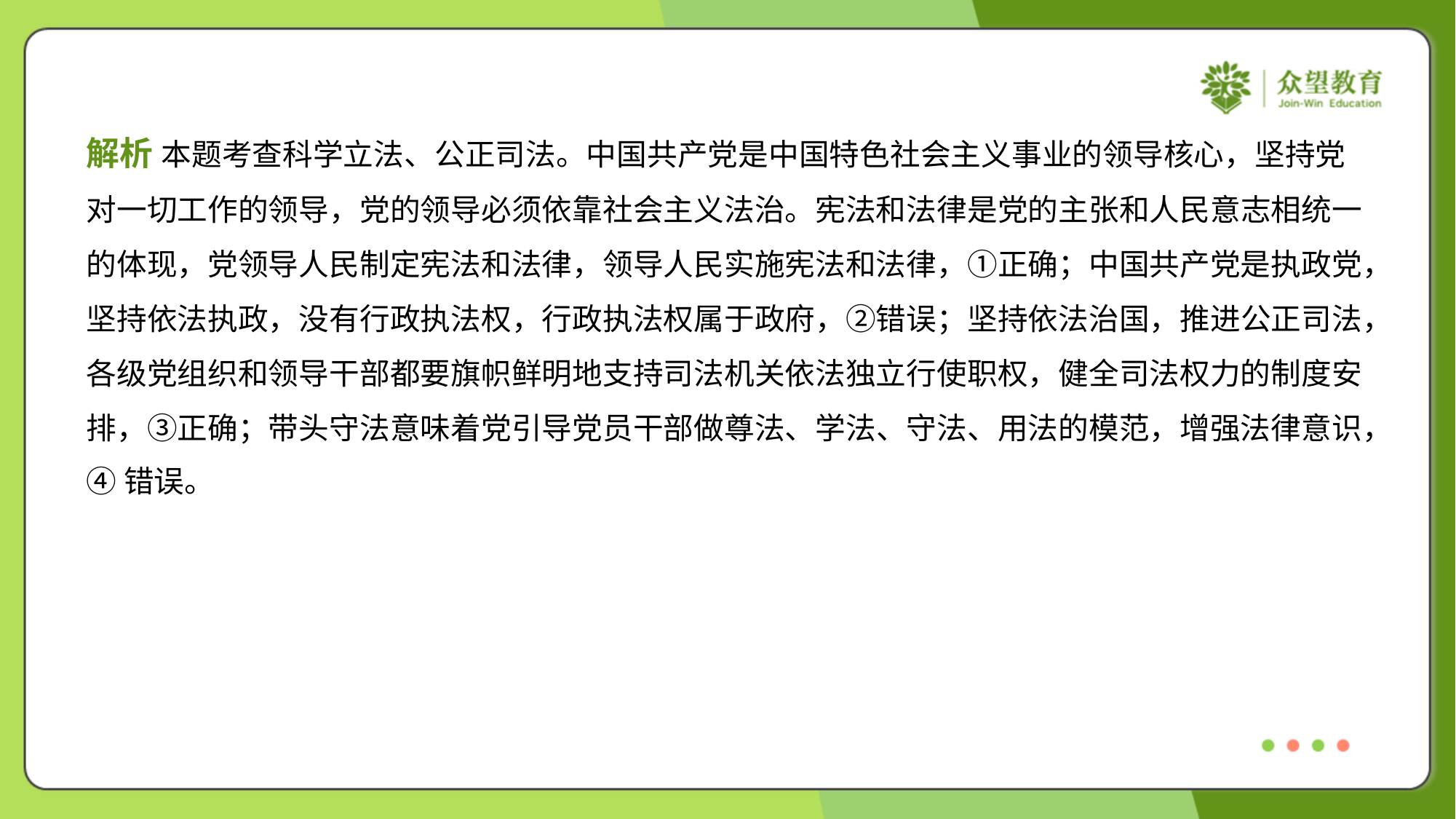

解析 本题考查科学立法、公正司法。中国共产党是中国特色社会主义事业的领导核心，坚持党
对一切工作的领导，党的领导必须依靠社会主义法治。宪法和法律是党的主张和人民意志相统一
的体现，党领导人民制定宪法和法律，领导人民实施宪法和法律，①正确；中国共产党是执政党，
坚持依法执政，没有行政执法权，行政执法权属于政府，②错误；坚持依法治国，推进公正司法，
各级党组织和领导干部都要旗帜鲜明地支持司法机关依法独立行使职权，健全司法权力的制度安
排，③正确；带头守法意味着党引导党员干部做尊法、学法、守法、用法的模范，增强法律意识，
④错误。